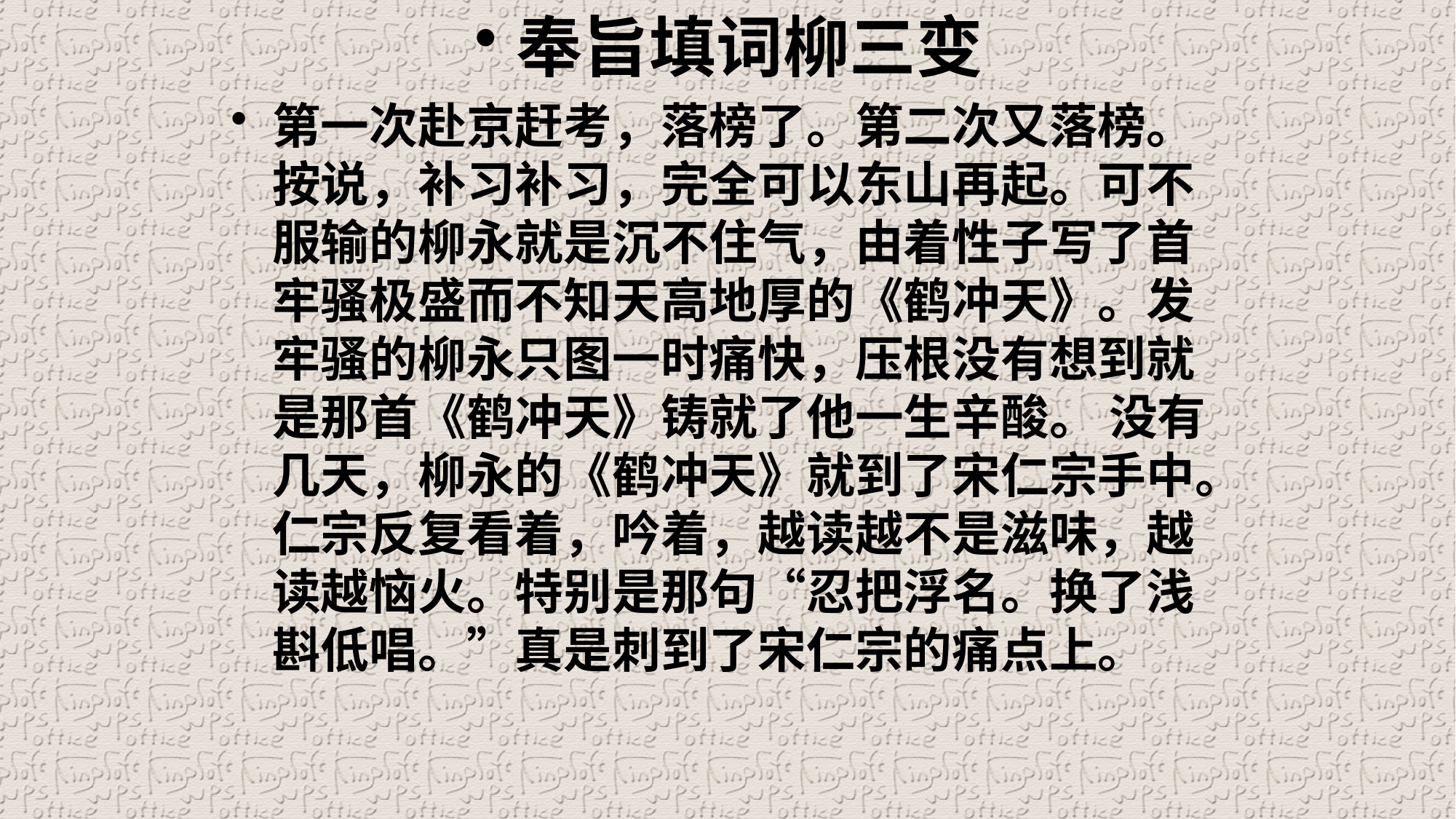

奉旨填词柳三变
第一次赴京赶考，落榜了。第二次又落榜。按说，补习补习，完全可以东山再起。可不服输的柳永就是沉不住气，由着性子写了首牢骚极盛而不知天高地厚的《鹤冲天》。发牢骚的柳永只图一时痛快，压根没有想到就是那首《鹤冲天》铸就了他一生辛酸。 没有几天，柳永的《鹤冲天》就到了宋仁宗手中。仁宗反复看着，吟着，越读越不是滋味，越读越恼火。特别是那句“忍把浮名。换了浅斟低唱。”真是刺到了宋仁宗的痛点上。